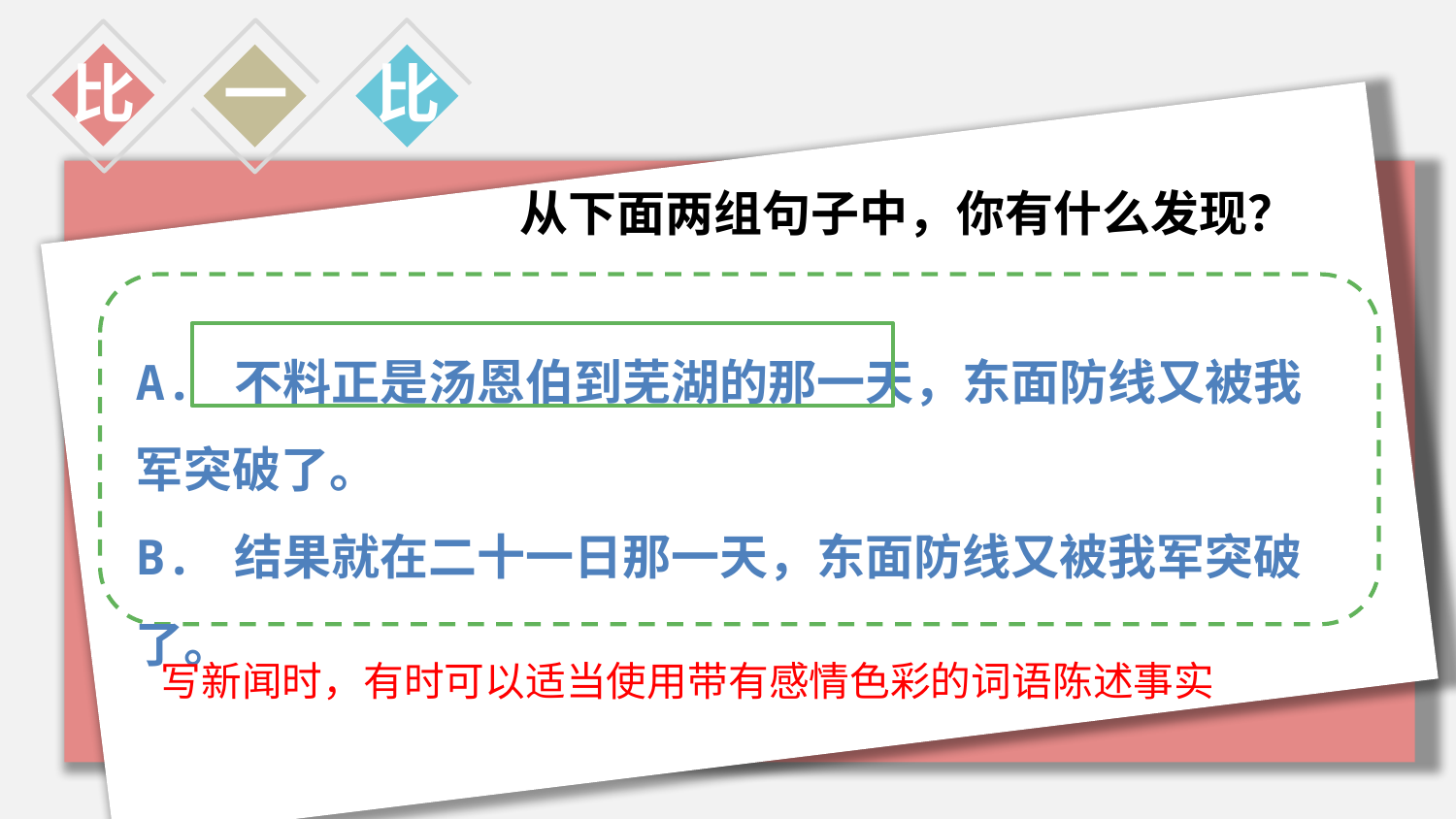

比
一
比
从下面两组句子中，你有什么发现？

A. 不料正是汤恩伯到芜湖的那一天，东面防线又被我军突破了。
B. 结果就在二十一日那一天，东面防线又被我军突破了。

写新闻时，有时可以适当使用带有感情色彩的词语陈述事实